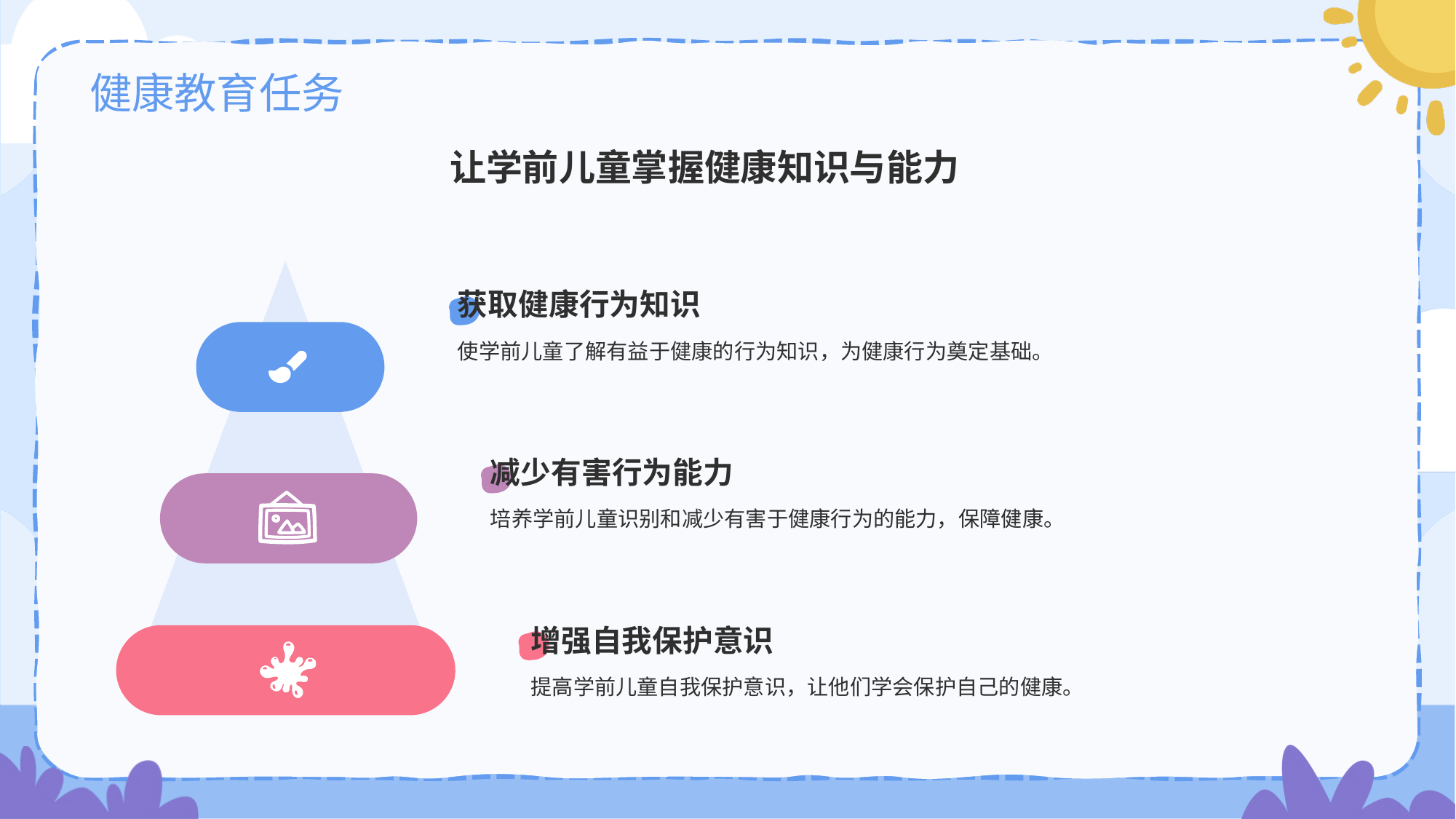

# 健康教育任务
让学前儿童掌握健康知识与能力

获取健康行为知识
使学前儿童了解有益于健康的行为知识，为健康行为奠定基础。

减少有害行为能力

培养学前儿童识别和减少有害于健康行为的能力，保障健康。

增强自我保护意识

提高学前儿童自我保护意识，让他们学会保护自己的健康。